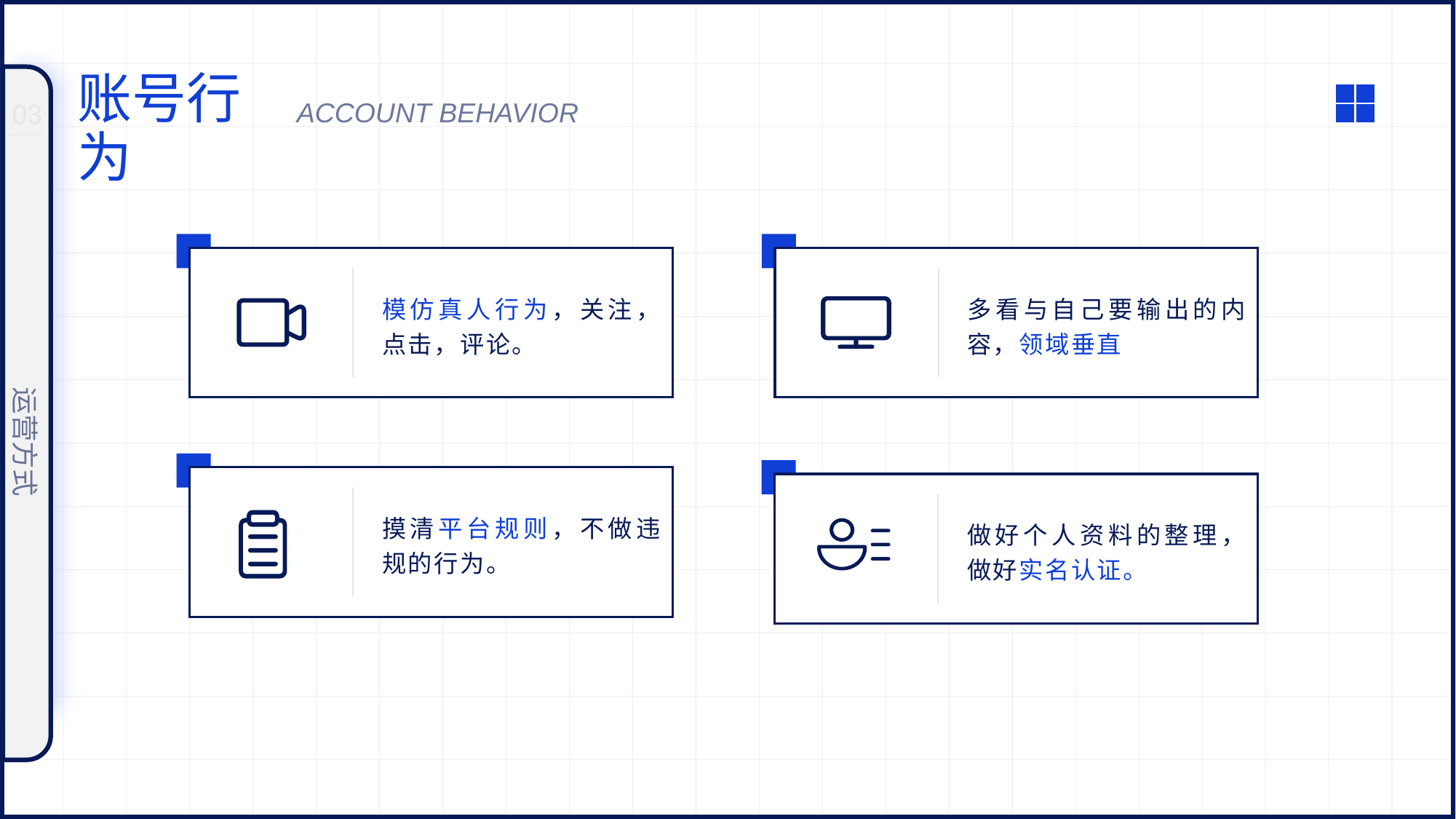

账号行为
ACCOUNT BEHAVIOR
03

模仿真人行为，关注，点击，评论。
多看与自己要输出的内容，领域垂直

运营方式

摸清平台规则，不做违规的行为。
做好个人资料的整理，做好实名认证。